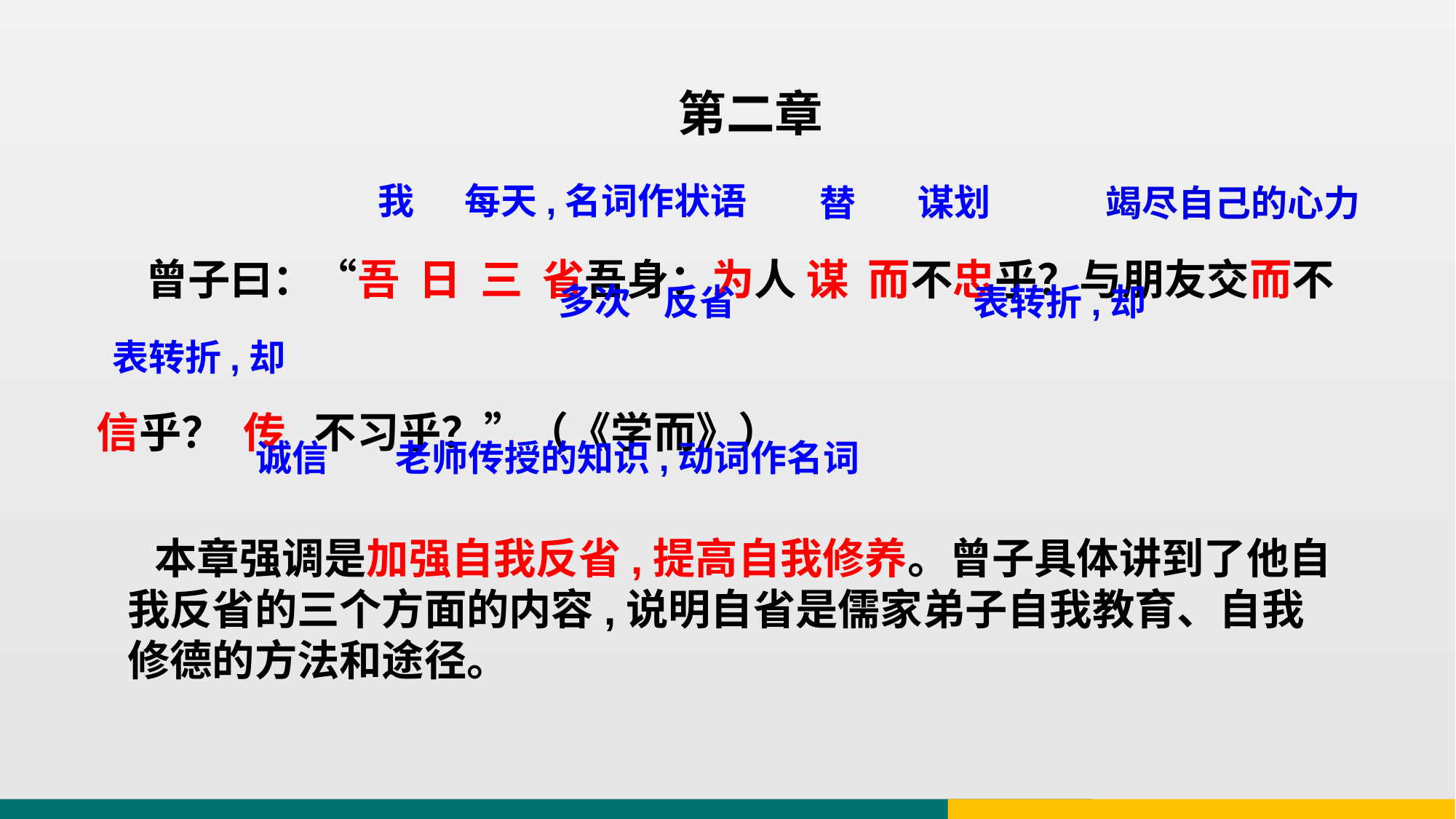

第二章
    曾子曰：“吾  日  三  省吾身：为人 谋  而不忠乎？与朋友交而不  信乎？  传   不习乎？”（《学而》）
我
每天,名词作状语
谋划
替
竭尽自己的心力
多次
反省
表转折,却
表转折,却
老师传授的知识,动词作名词
诚信
      本章强调是加强自我反省,提高自我修养。曾子具体讲到了他自我反省的三个方面的内容,说明自省是儒家弟子自我教育、自我修德的方法和途径。